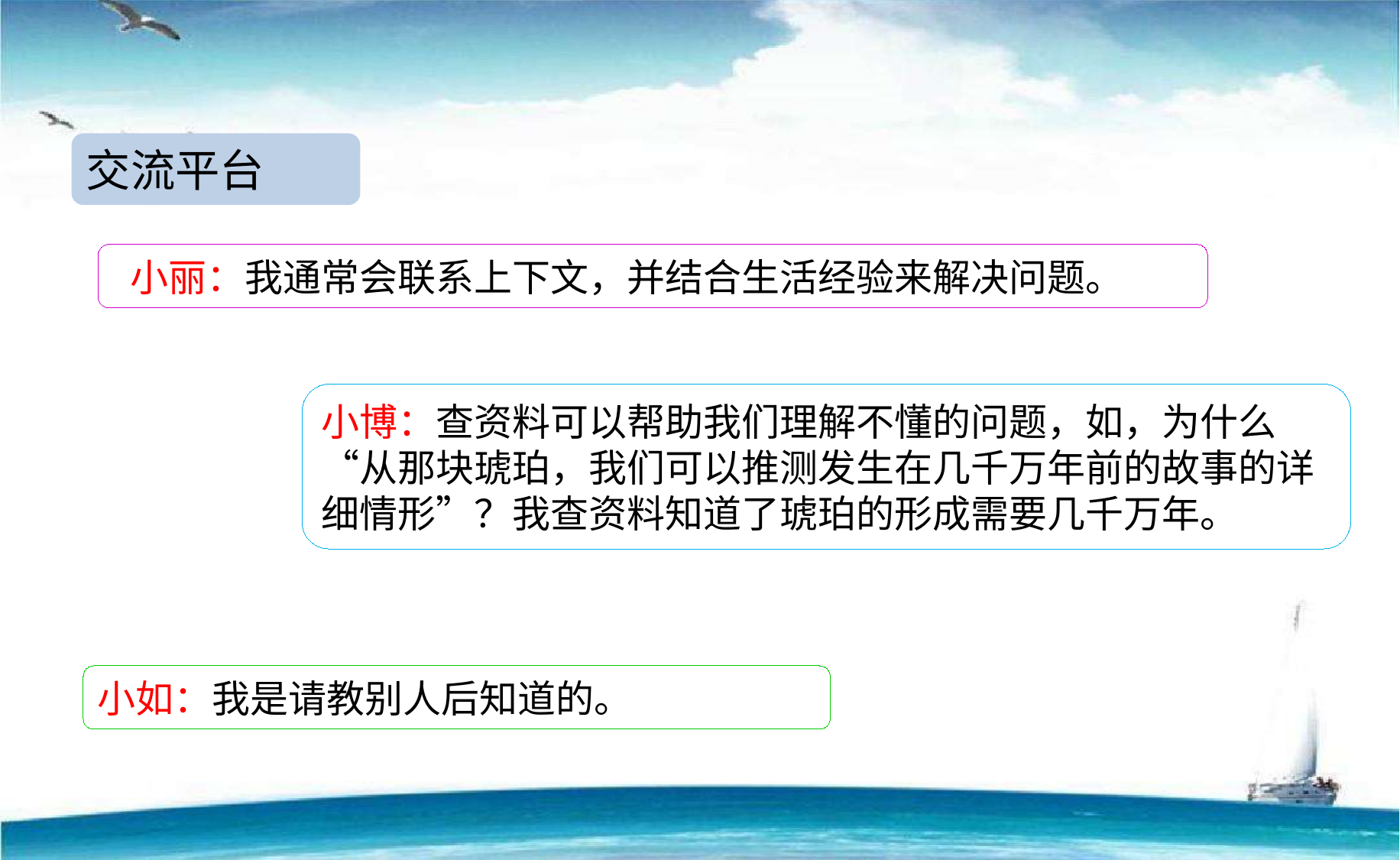

交流平台

 小丽：我通常会联系上下文，并结合生活经验来解决问题。
小博：查资料可以帮助我们理解不懂的问题，如，为什么“从那块琥珀，我们可以推测发生在几千万年前的故事的详细情形”？我查资料知道了琥珀的形成需要几千万年。
小如：我是请教别人后知道的。